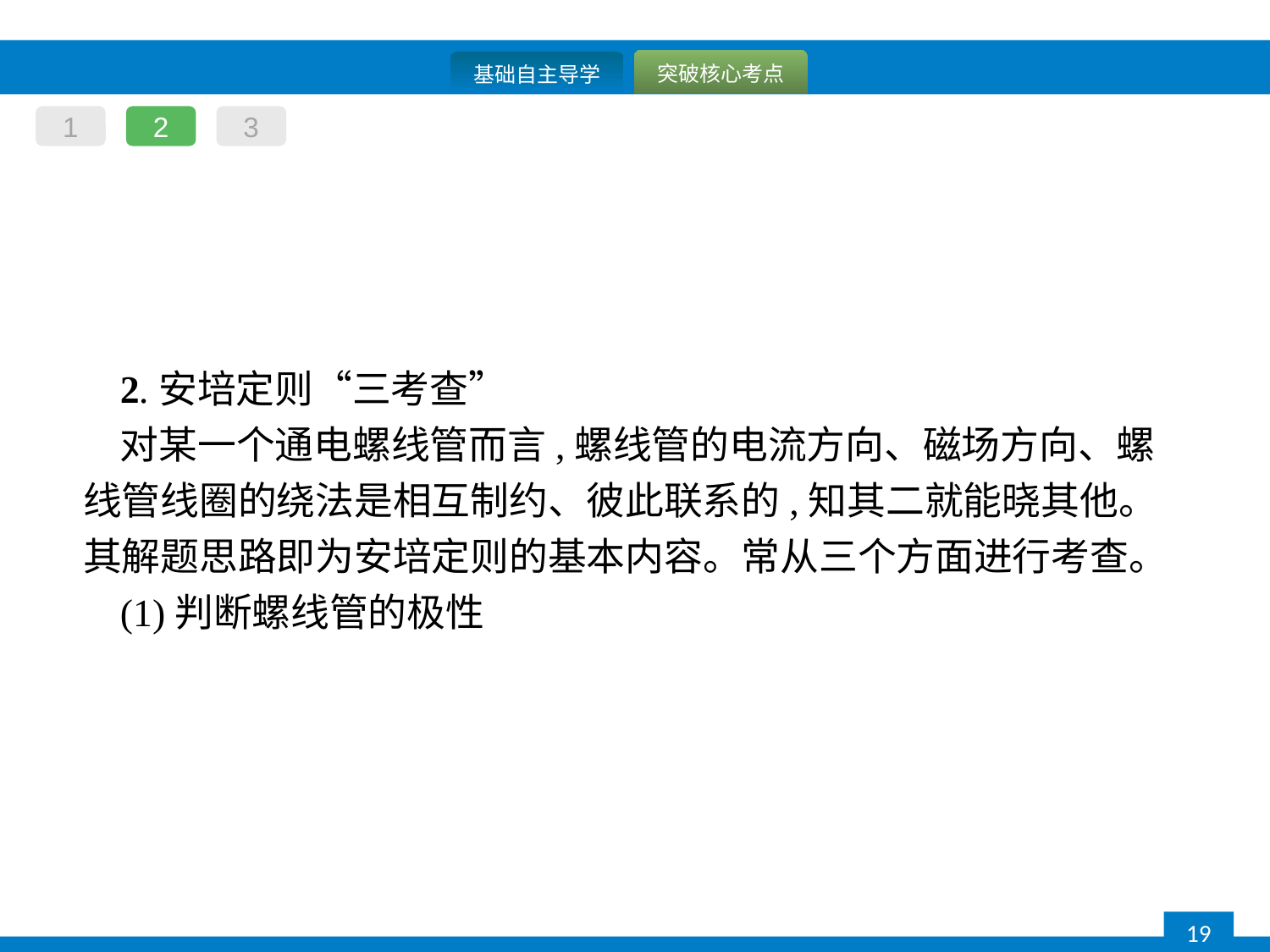

1
2
3
2.安培定则“三考查”
对某一个通电螺线管而言,螺线管的电流方向、磁场方向、螺线管线圈的绕法是相互制约、彼此联系的,知其二就能晓其他。其解题思路即为安培定则的基本内容。常从三个方面进行考查。
(1)判断螺线管的极性